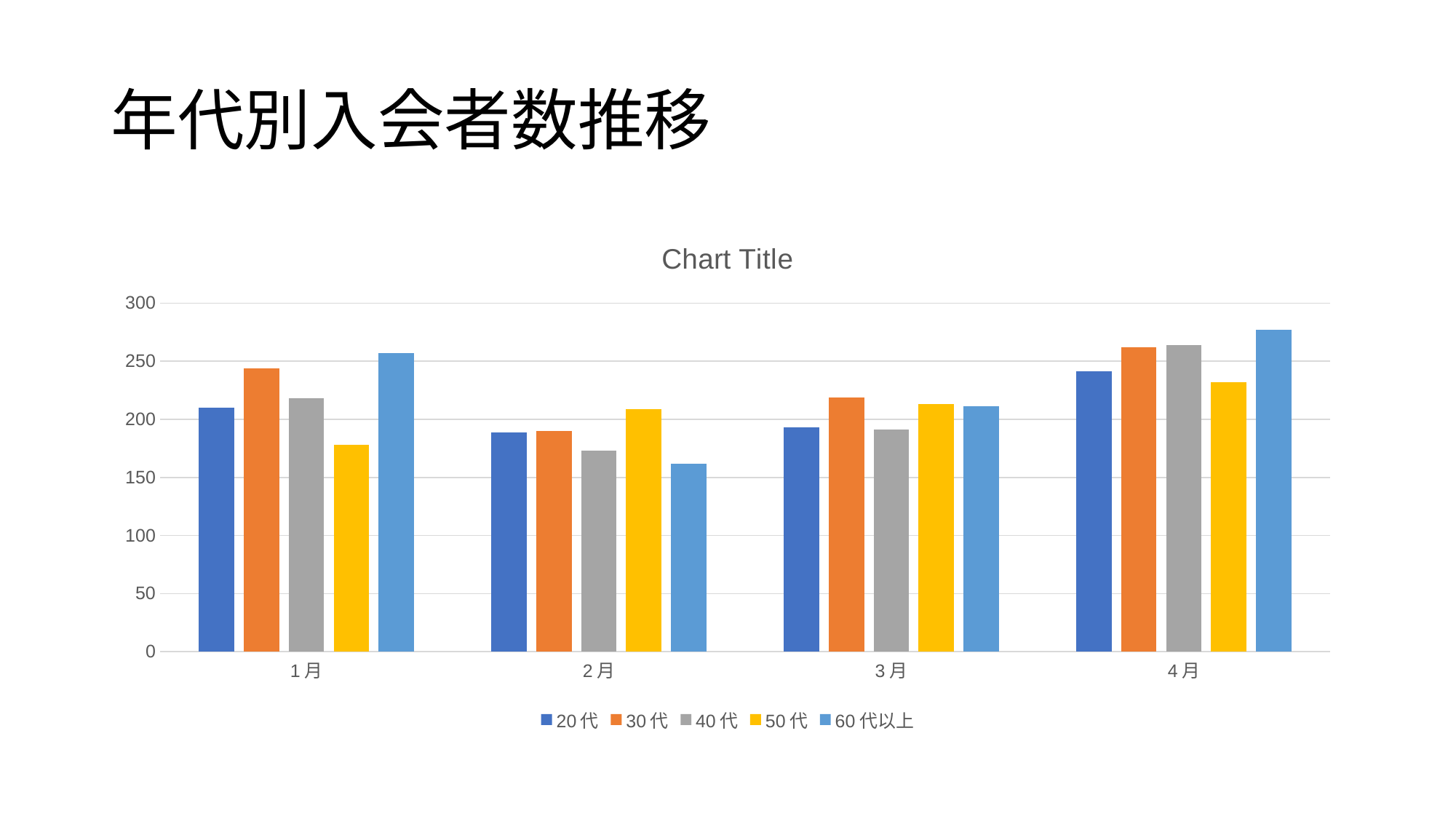

# 年代別入会者数推移

### Chart:

| Category | 20代 | 30代 | 40代 | 50代 | 60代以上 |
|---|---|---|---|---|---|
| 1月 | 210.0 | 244.0 | 218.0 | 178.0 | 257.0 |
| 2月 | 189.0 | 190.0 | 173.0 | 209.0 | 162.0 |
| 3月 | 193.0 | 219.0 | 191.0 | 213.0 | 211.0 |
| 4月 | 241.0 | 262.0 | 264.0 | 232.0 | 277.0 |